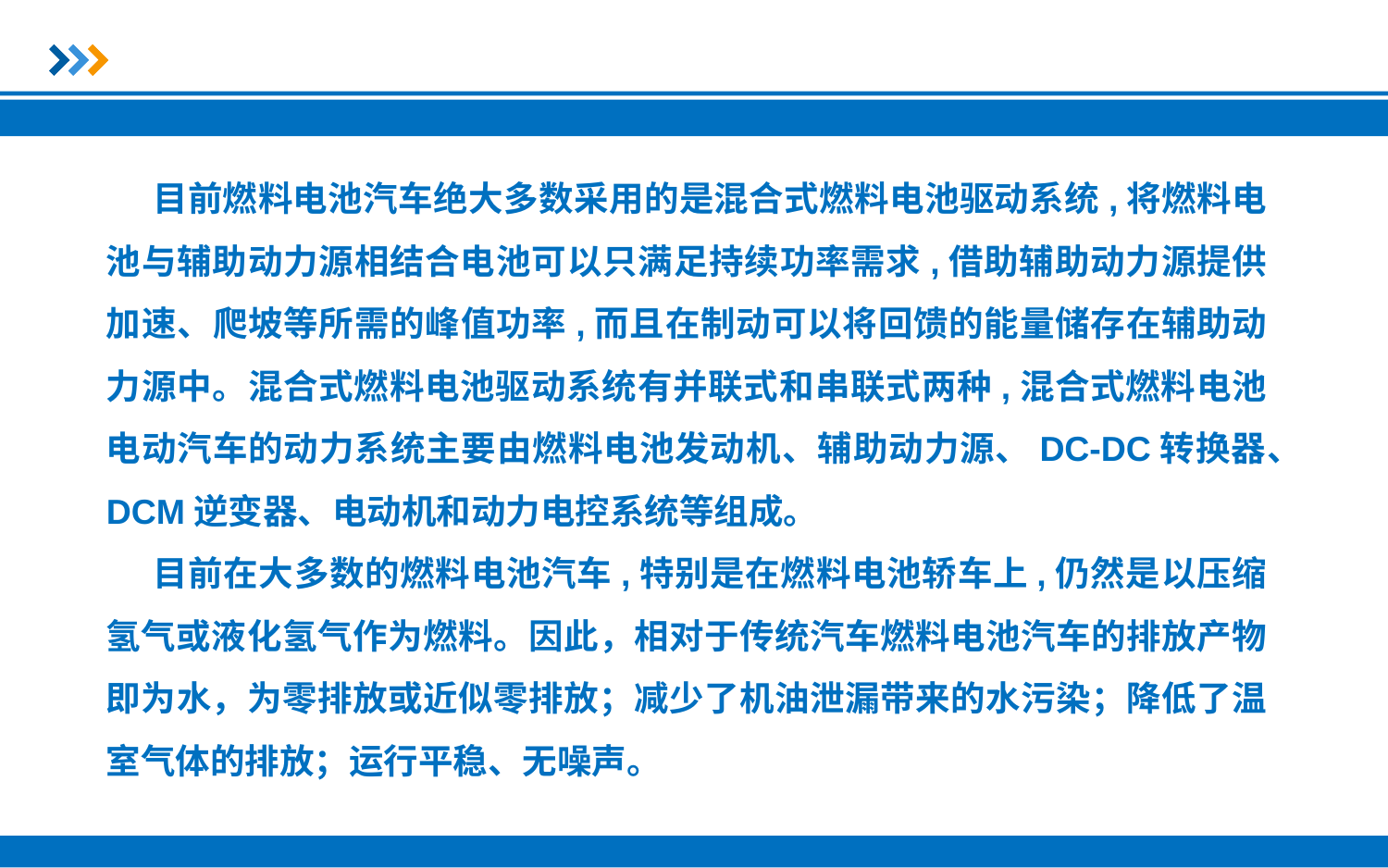

目前燃料电池汽车绝大多数采用的是混合式燃料电池驱动系统,将燃料电池与辅助动力源相结合电池可以只满足持续功率需求,借助辅助动力源提供加速、爬坡等所需的峰值功率,而且在制动可以将回馈的能量储存在辅助动力源中。混合式燃料电池驱动系统有并联式和串联式两种,混合式燃料电池电动汽车的动力系统主要由燃料电池发动机、辅助动力源、DC-DC转换器、DCM逆变器、电动机和动力电控系统等组成。
目前在大多数的燃料电池汽车,特别是在燃料电池轿车上,仍然是以压缩氢气或液化氢气作为燃料。因此，相对于传统汽车燃料电池汽车的排放产物即为水，为零排放或近似零排放；减少了机油泄漏带来的水污染；降低了温室气体的排放；运行平稳、无噪声。